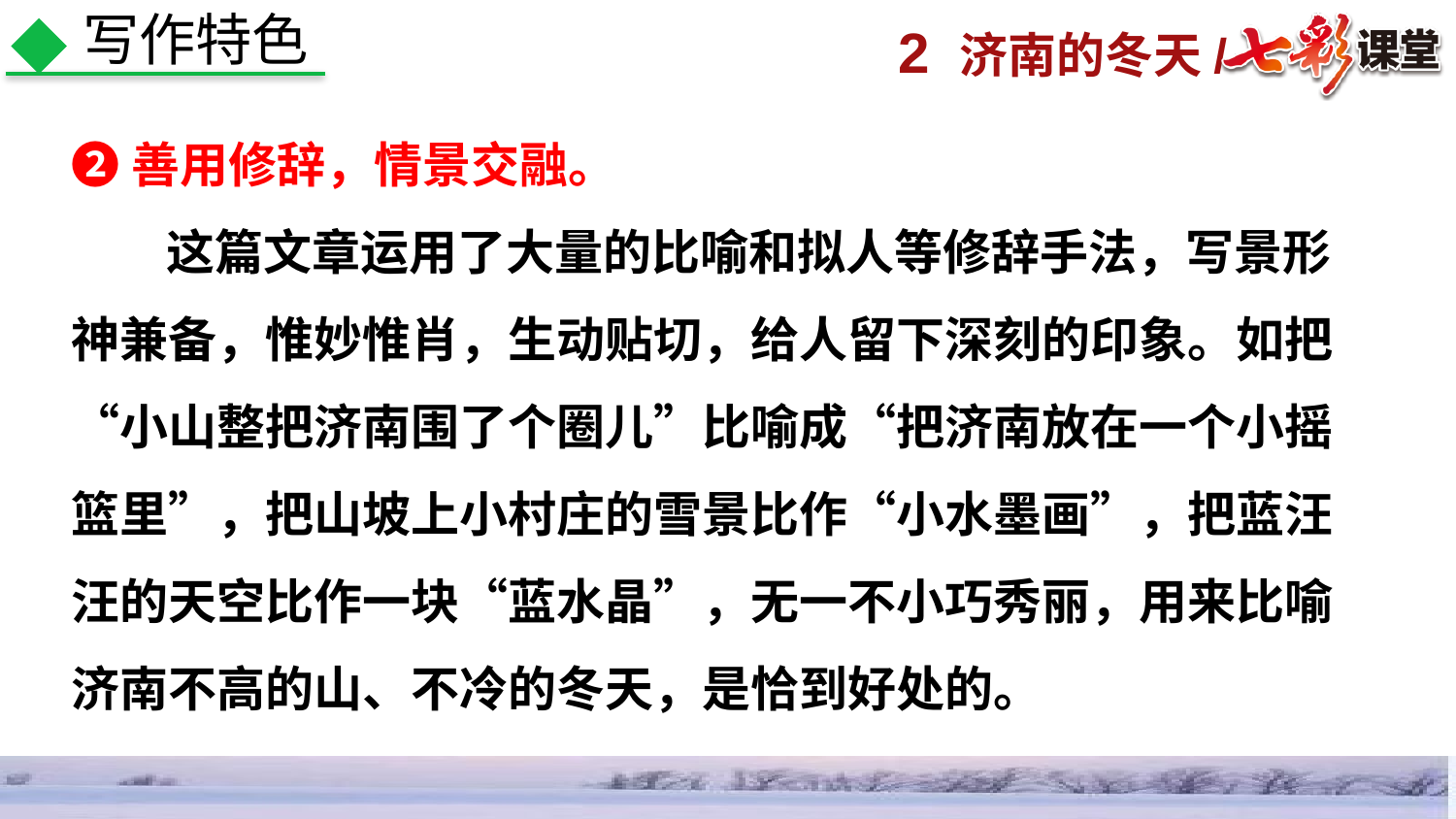

写作特色

❷善用修辞，情景交融。
 这篇文章运用了大量的比喻和拟人等修辞手法，写景形神兼备，惟妙惟肖，生动贴切，给人留下深刻的印象。如把“小山整把济南围了个圈儿”比喻成“把济南放在一个小摇篮里”，把山坡上小村庄的雪景比作“小水墨画”，把蓝汪汪的天空比作一块“蓝水晶”，无一不小巧秀丽，用来比喻济南不高的山、不冷的冬天，是恰到好处的。